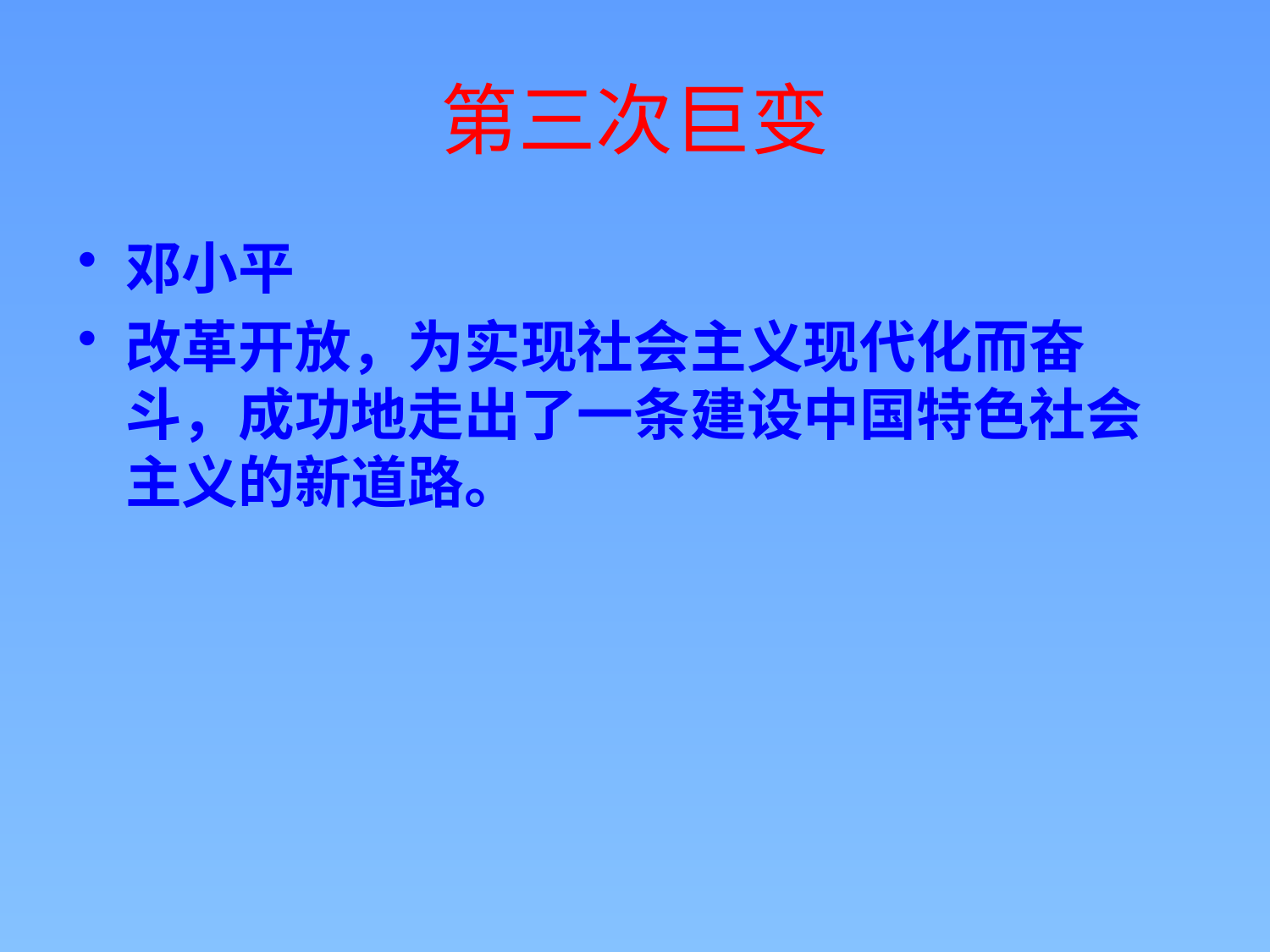

第三次巨变
邓小平
改革开放，为实现社会主义现代化而奋斗，成功地走出了一条建设中国特色社会主义的新道路。